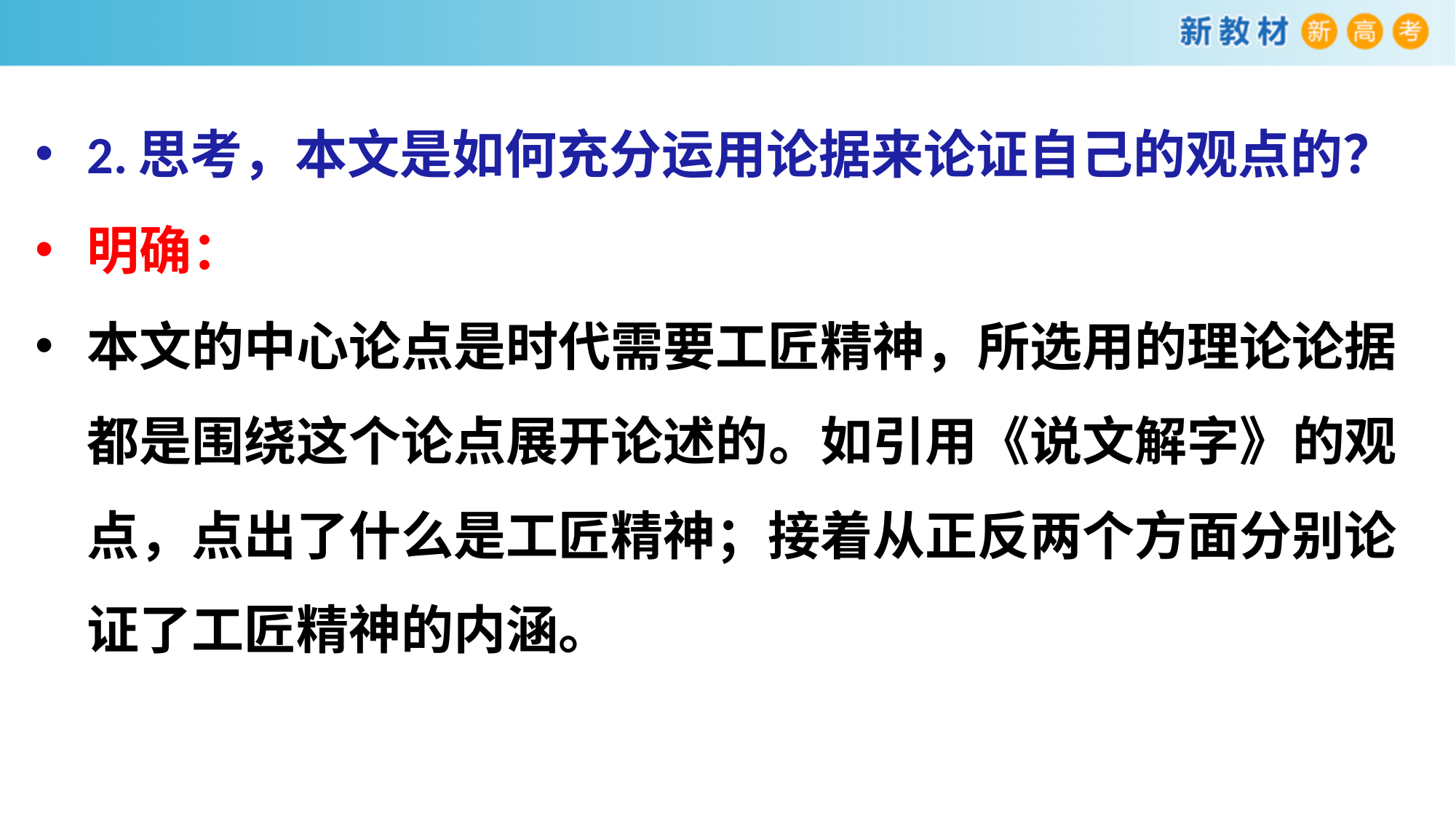

2.思考，本文是如何充分运用论据来论证自己的观点的？
明确：
本文的中心论点是时代需要工匠精神，所选用的理论论据都是围绕这个论点展开论述的。如引用《说文解字》的观点，点出了什么是工匠精神；接着从正反两个方面分别论证了工匠精神的内涵。